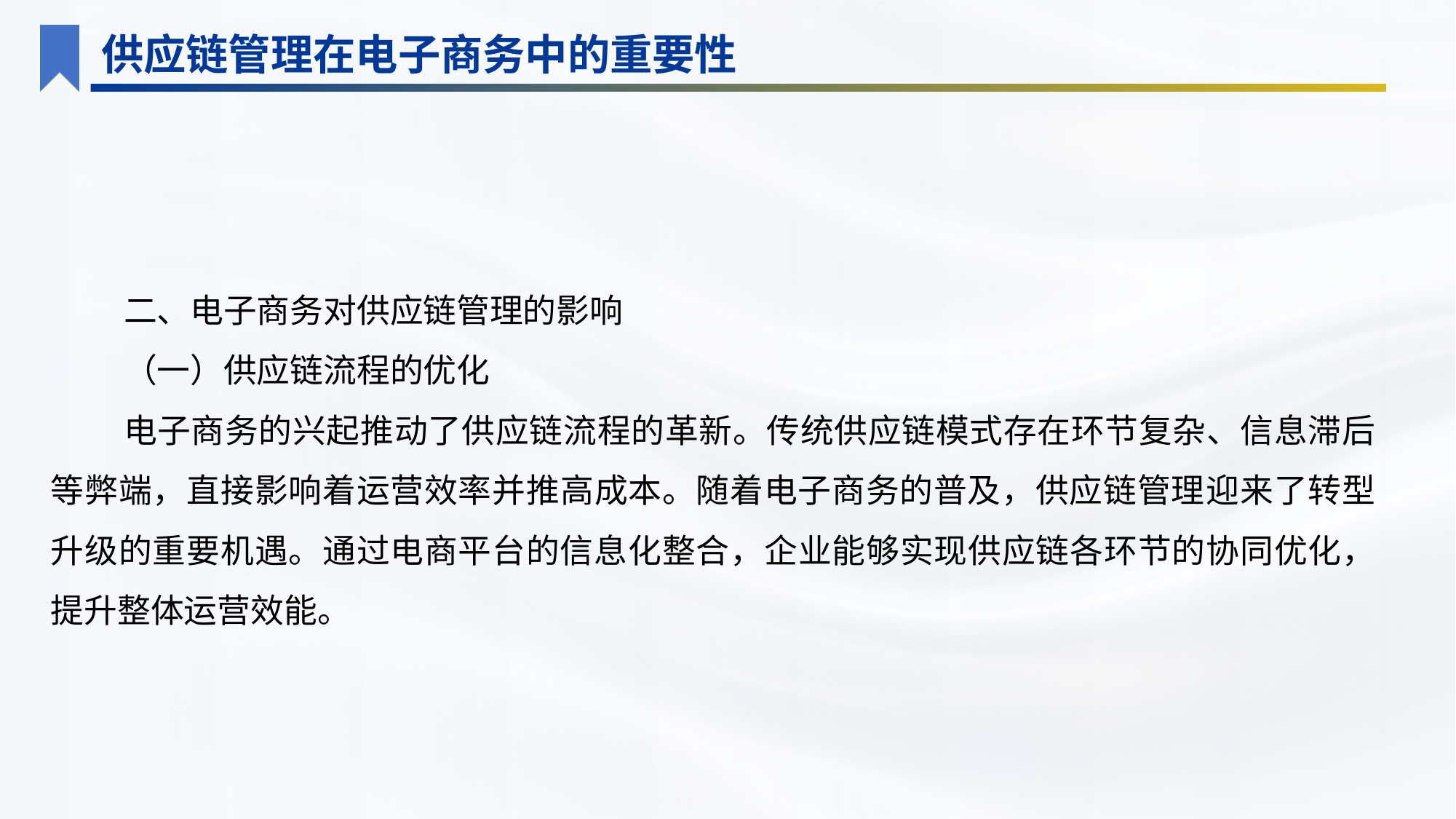

供应链管理在电子商务中的重要性
二、电子商务对供应链管理的影响
（一）供应链流程的优化
电子商务的兴起推动了供应链流程的革新。传统供应链模式存在环节复杂、信息滞后等弊端，直接影响着运营效率并推高成本。随着电子商务的普及，供应链管理迎来了转型升级的重要机遇。通过电商平台的信息化整合，企业能够实现供应链各环节的协同优化，提升整体运营效能。